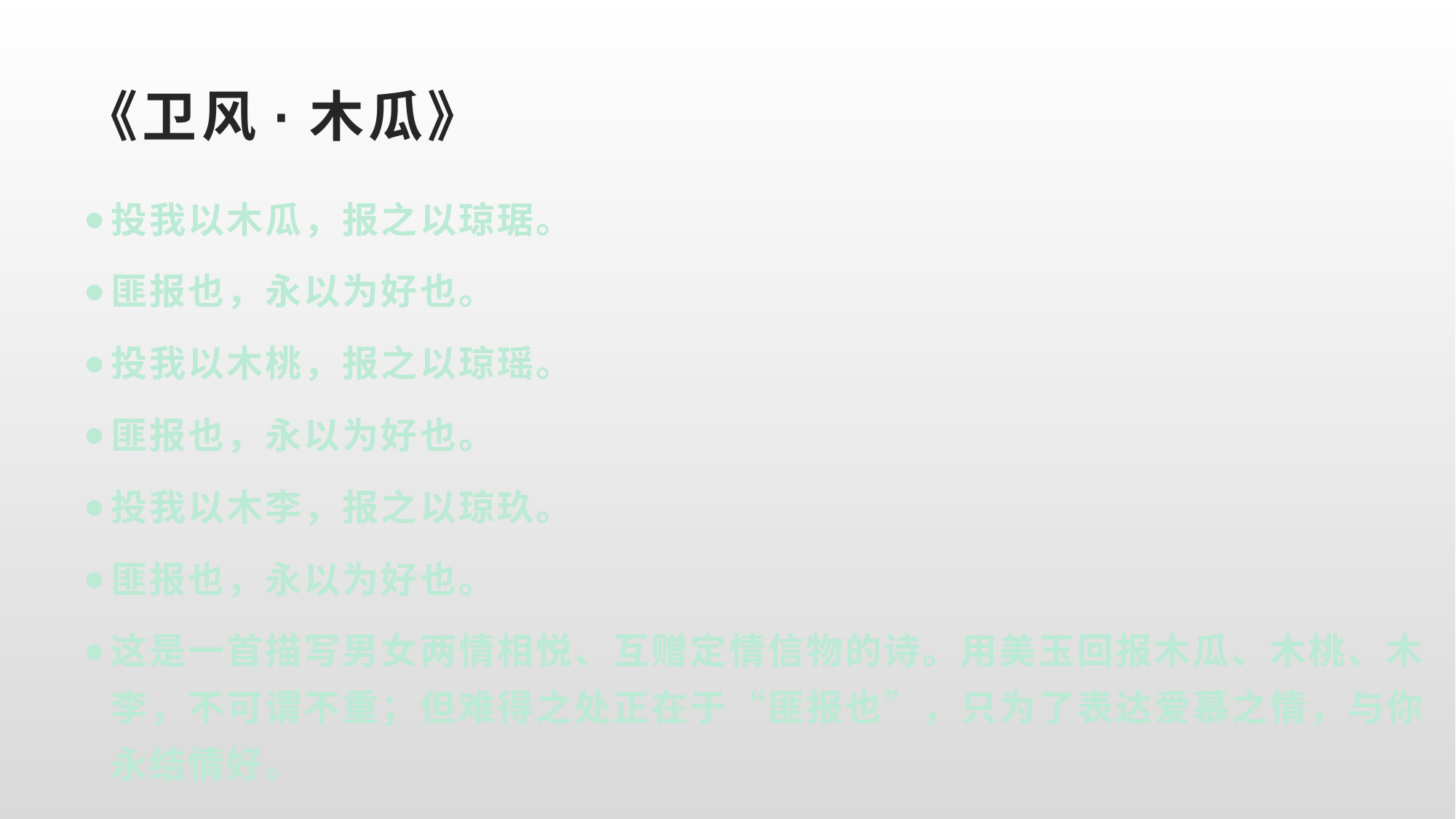

# 《卫风·木瓜》
投我以木瓜，报之以琼琚。
匪报也，永以为好也。
投我以木桃，报之以琼瑶。
匪报也，永以为好也。
投我以木李，报之以琼玖。
匪报也，永以为好也。
这是一首描写男女两情相悦、互赠定情信物的诗。用美玉回报木瓜、木桃、木李，不可谓不重；但难得之处正在于“匪报也”，只为了表达爱慕之情，与你永结情好。